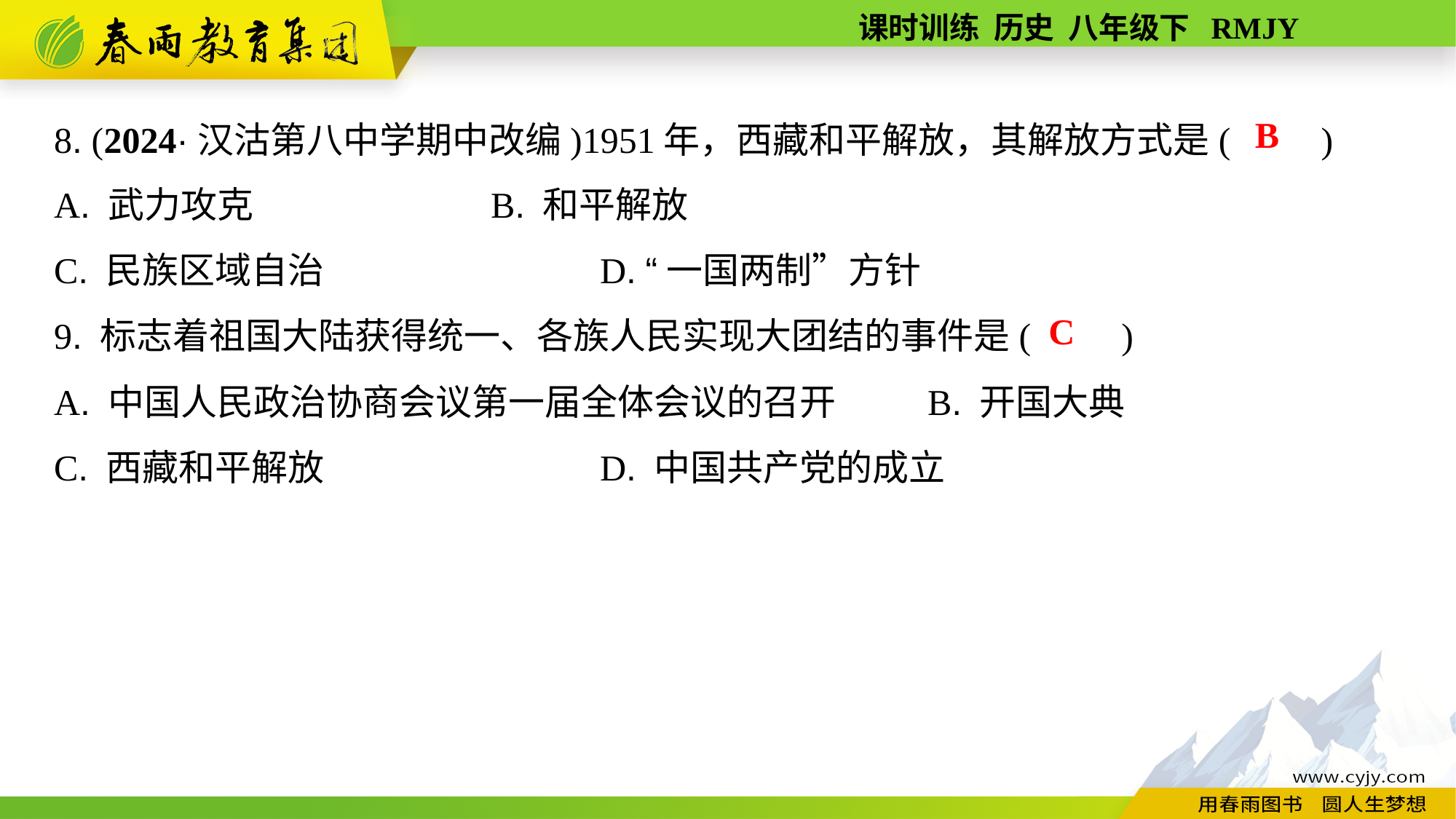

8. (2024·汉沽第八中学期中改编)1951年，西藏和平解放，其解放方式是(　　)
A. 武力攻克			B. 和平解放
C. 民族区域自治			D. “一国两制”方针
9. 标志着祖国大陆获得统一、各族人民实现大团结的事件是(　　)
A. 中国人民政治协商会议第一届全体会议的召开	B. 开国大典
C. 西藏和平解放			D. 中国共产党的成立
B
C